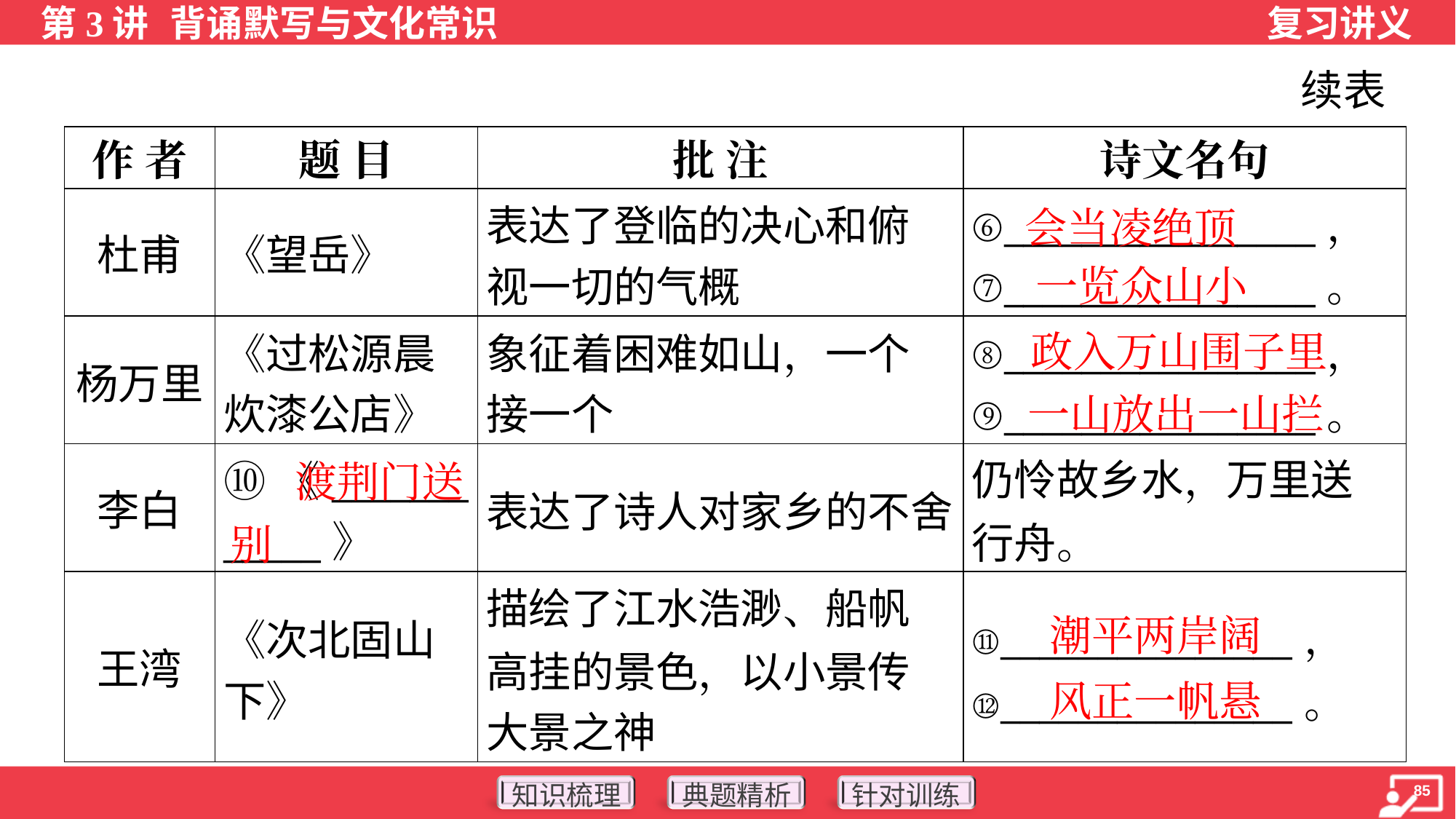

续表
| 作 者 | 题 目 | 批 注 | 诗文名句 |
| --- | --- | --- | --- |
| 杜甫 | 《望岳》 | 表达了登临的决心和俯 视一切的气概 | ⑥\_\_\_\_\_\_\_\_\_\_\_\_\_\_\_\_， ⑦\_\_\_\_\_\_\_\_\_\_\_\_\_\_\_\_。 |
| 杨万里 | 《过松源晨 炊漆公店》 | 象征着困难如山，一个 接一个 | ⑧\_\_\_\_\_\_\_\_\_\_\_\_\_\_\_\_， ⑨\_\_\_\_\_\_\_\_\_\_\_\_\_\_\_\_。 |
| 李白 | ⑩《\_\_\_\_\_\_\_ \_\_\_\_\_》 | 表达了诗人对家乡的不舍 | 仍怜故乡水，万里送 行舟。 |
| 王湾 | 《次北固山 下》 | 描绘了江水浩渺、船帆 高挂的景色，以小景传 大景之神 | ⑪\_\_\_\_\_\_\_\_\_\_\_\_\_\_\_， ⑫\_\_\_\_\_\_\_\_\_\_\_\_\_\_\_。 |
会当凌绝顶
一览众山小
政入万山围子里
一山放出一山拦
     渡荆门送别
潮平两岸阔
风正一帆悬